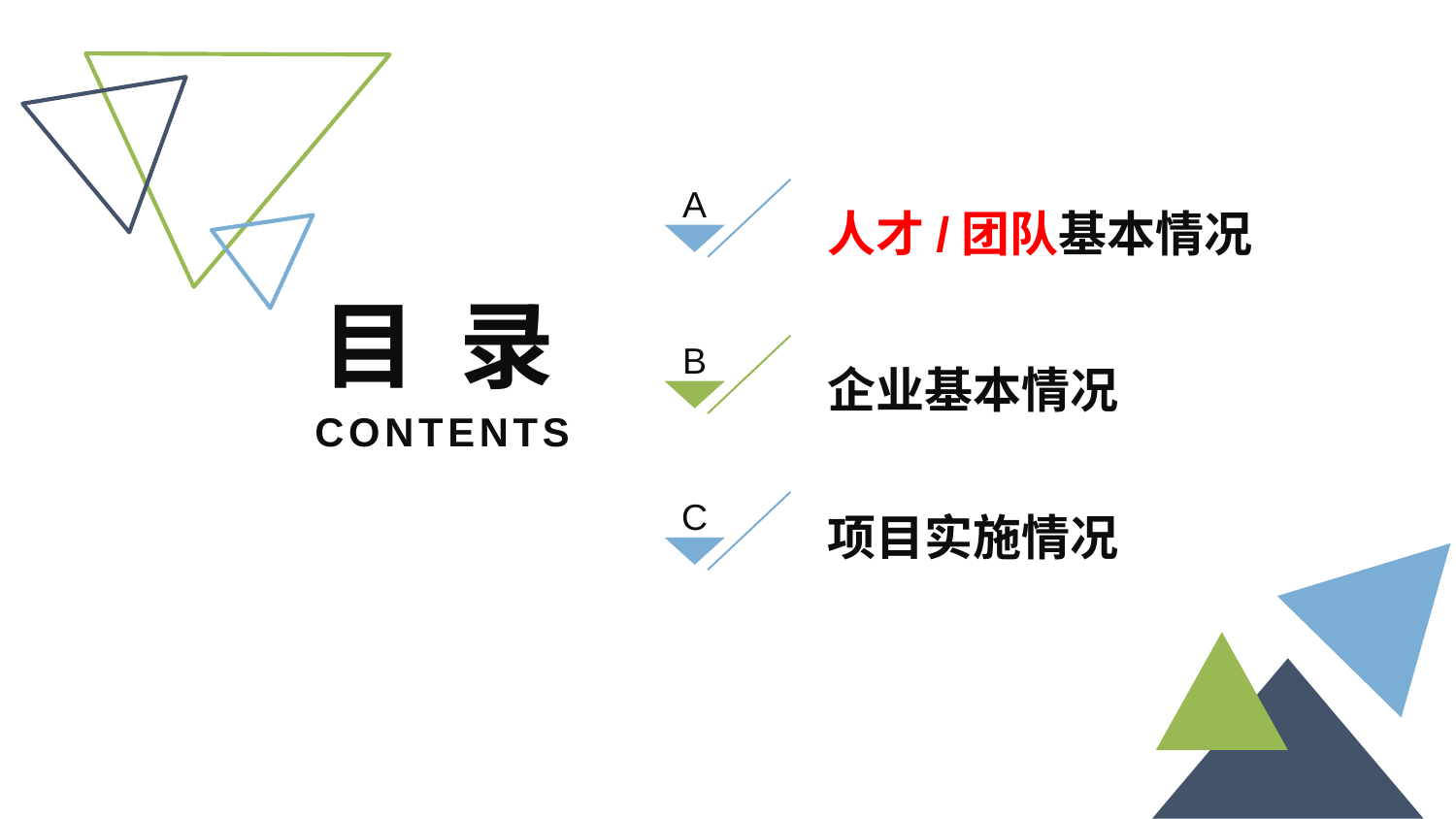

A

人才/团队基本情况

目  录
B

企业基本情况
CONTENTS
C

项目实施情况